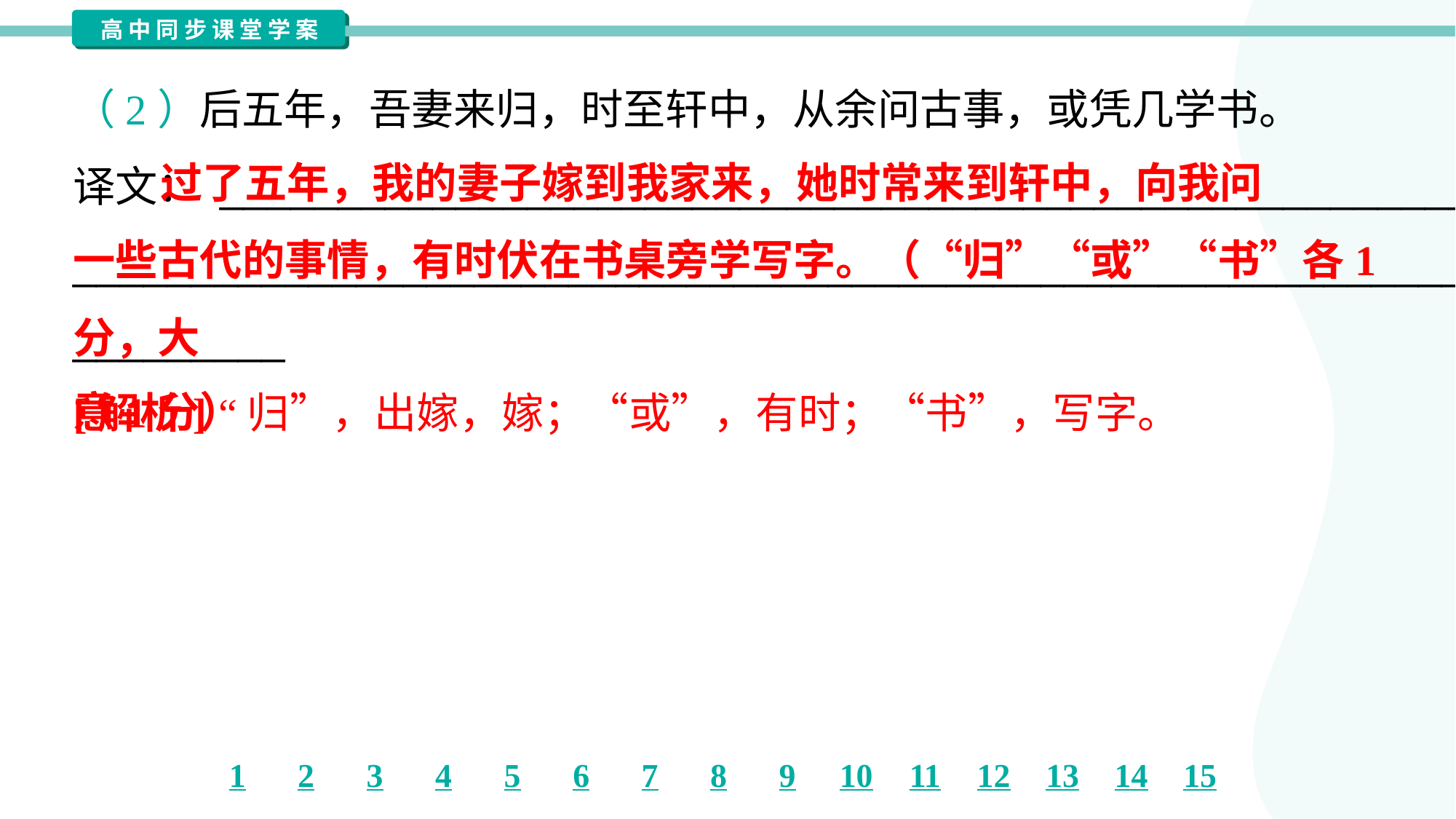

（2）后五年，吾妻来归，时至轩中，从余问古事，或凭几学书。
译文： ______________________________________________________
_____________________________________________________________
_________
        过了五年，我的妻子嫁到我家来，她时常来到轩中，向我问
一些古代的事情，有时伏在书桌旁学写字。（“归”“或”“书”各1分，大
意1分）
[解析] “归”，出嫁，嫁；“或”，有时；“书”，写字。